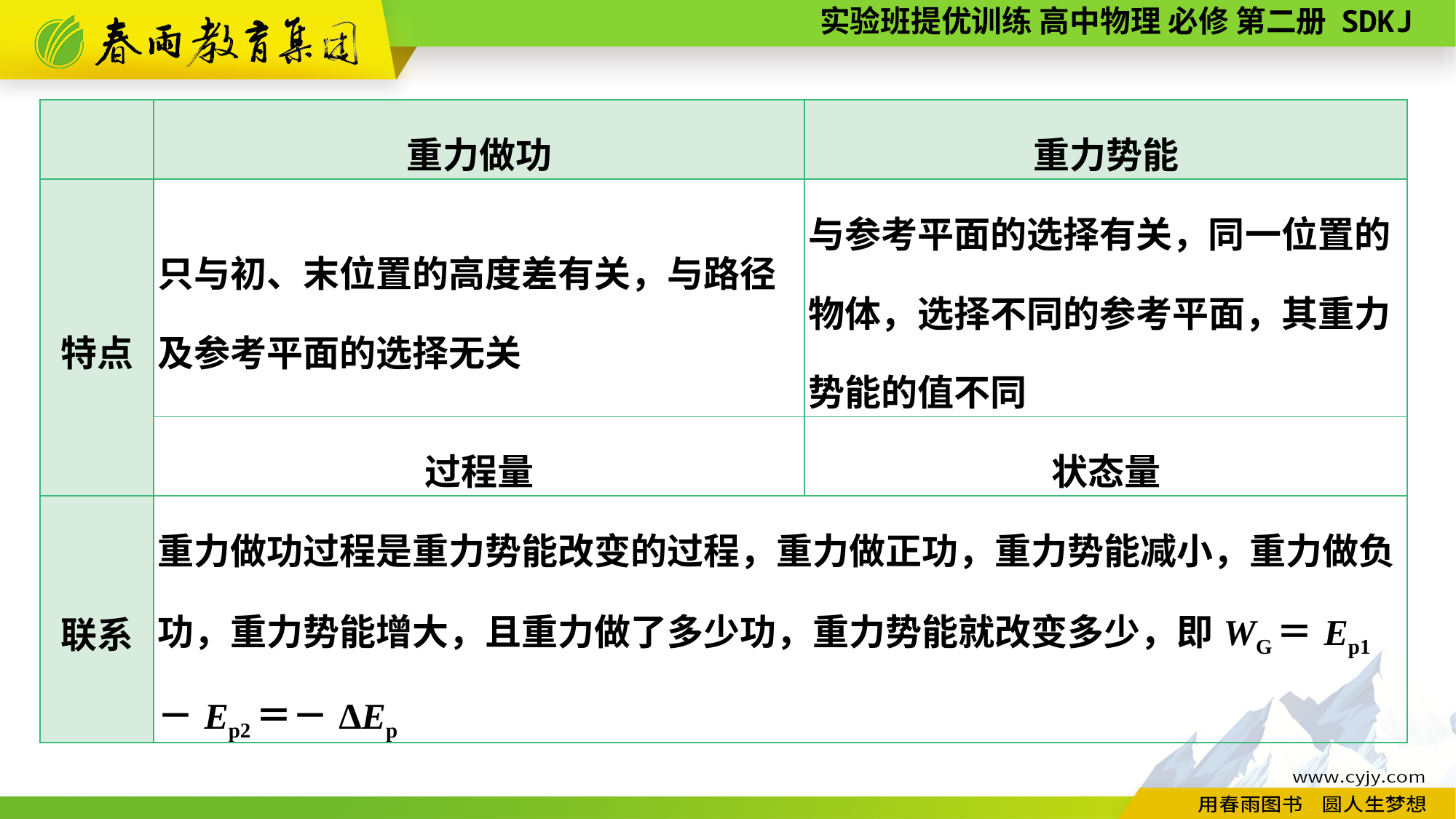

|  | 重力做功 | 重力势能 |
| --- | --- | --- |
| 特点 | 只与初、末位置的高度差有关，与路径及参考平面的选择无关 | 与参考平面的选择有关，同一位置的物体，选择不同的参考平面，其重力势能的值不同 |
|  | 过程量 | 状态量 |
| 联系 | 重力做功过程是重力势能改变的过程，重力做正功，重力势能减小，重力做负功，重力势能增大，且重力做了多少功，重力势能就改变多少，即WG＝Ep1－Ep2＝－ΔEp |  |